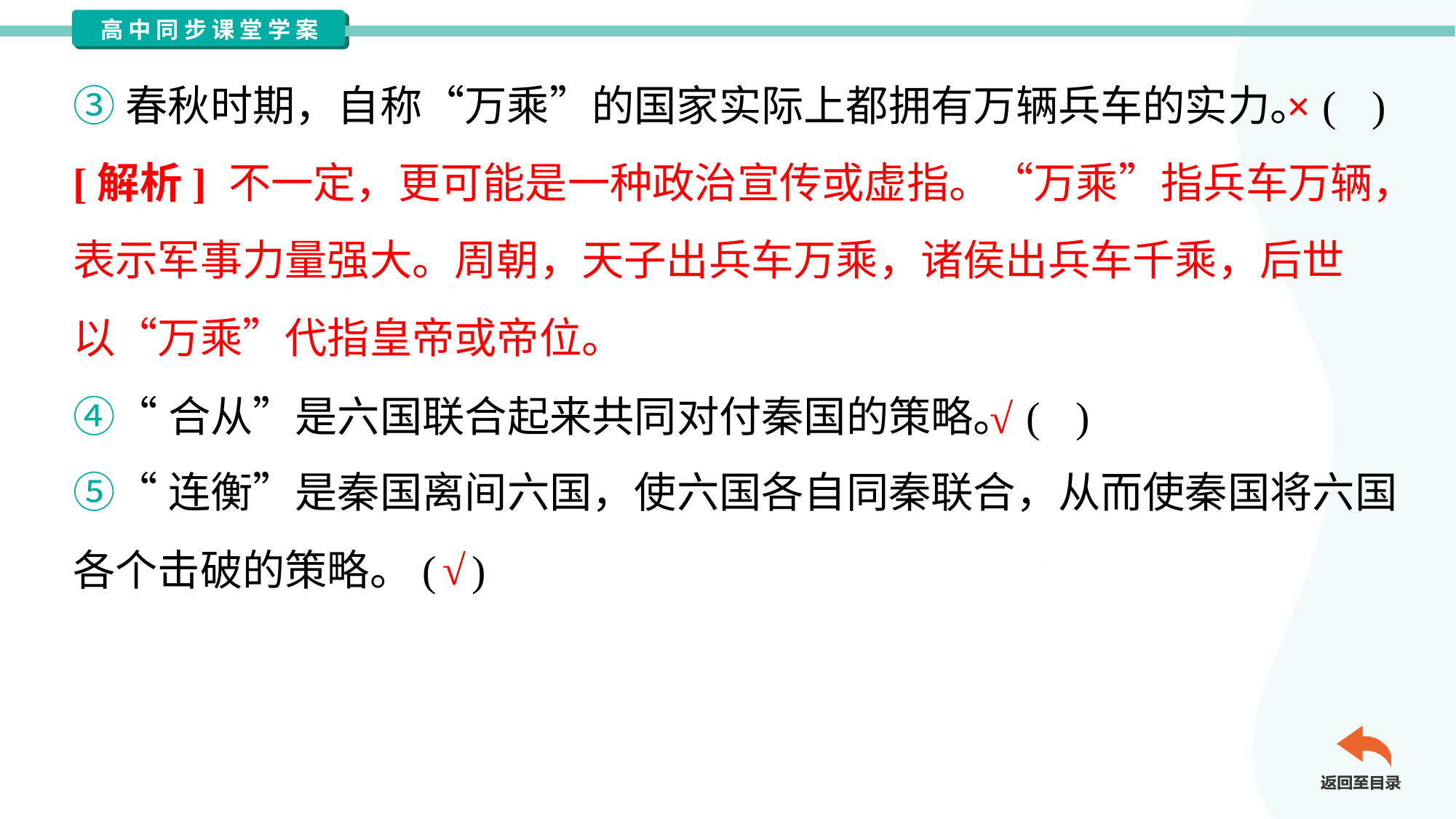

③春秋时期，自称“万乘”的国家实际上都拥有万辆兵车的实力。(   )
×
[解析] 不一定，更可能是一种政治宣传或虚指。“万乘”指兵车万辆，
表示军事力量强大。周朝，天子出兵车万乘，诸侯出兵车千乘，后世
以“万乘”代指皇帝或帝位。
④“合从”是六国联合起来共同对付秦国的策略。(   )
√
⑤“连衡”是秦国离间六国，使六国各自同秦联合，从而使秦国将六国
各个击破的策略。(   )
√